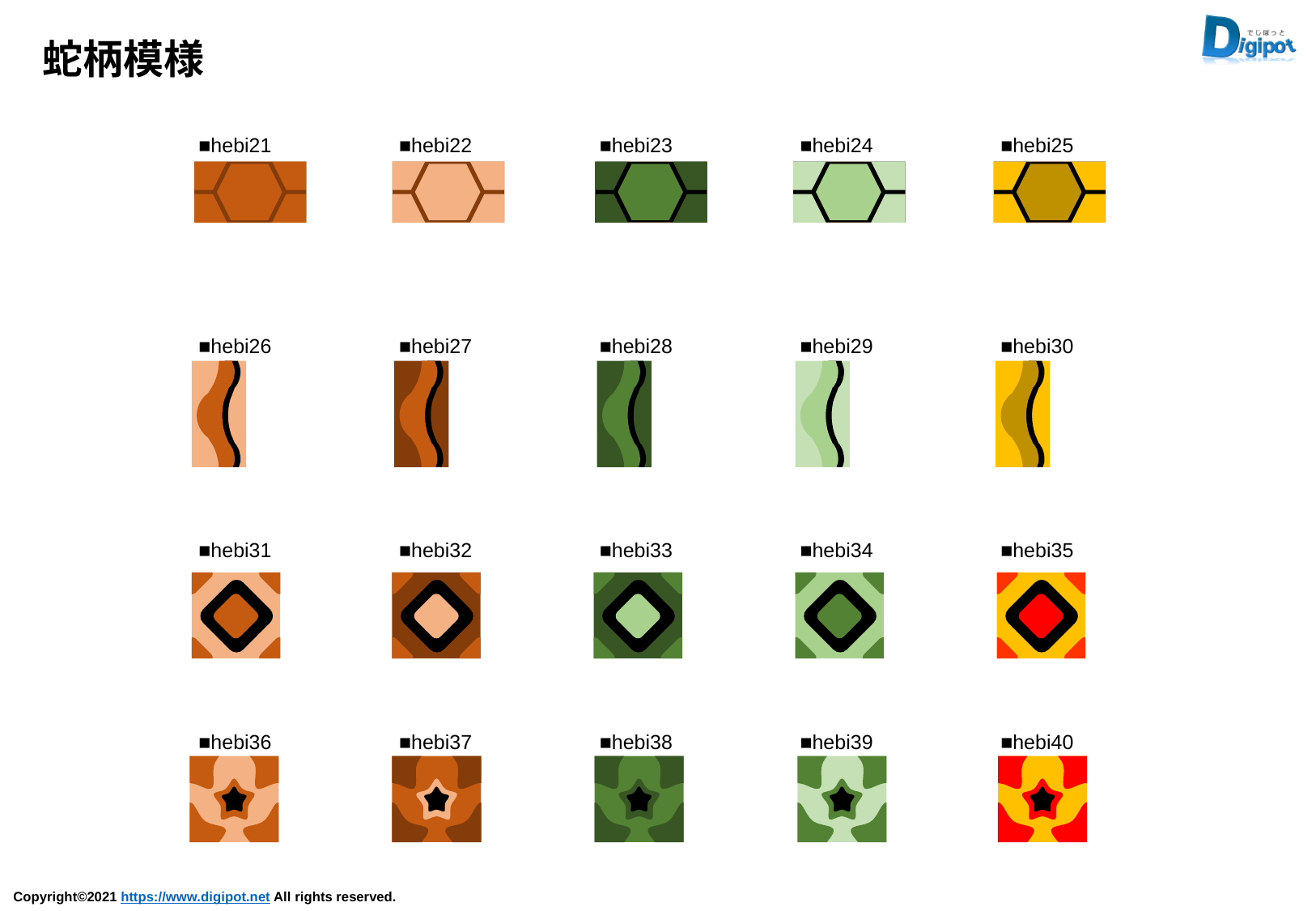

蛇柄模様
■hebi21
■hebi22
■hebi23
■hebi24
■hebi25

■hebi26
■hebi27
■hebi28
■hebi29
■hebi30

■hebi31
■hebi32
■hebi33
■hebi34
■hebi35

■hebi36
■hebi37
■hebi38
■hebi39
■hebi40